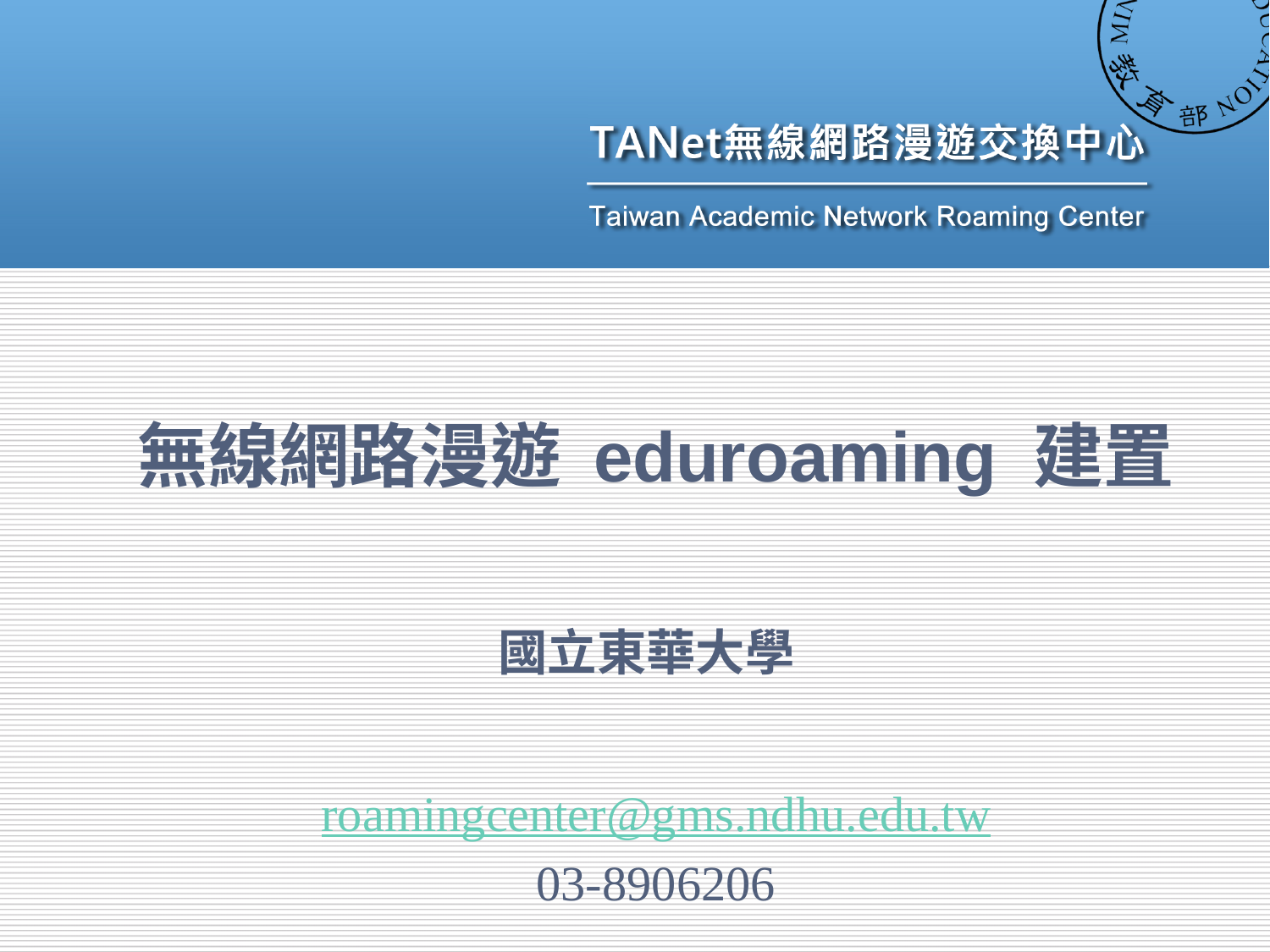

# 無線網路漫遊 eduroaming 建置

國立東華大學
roamingcenter@gms.ndhu.edu.tw
03-8906206